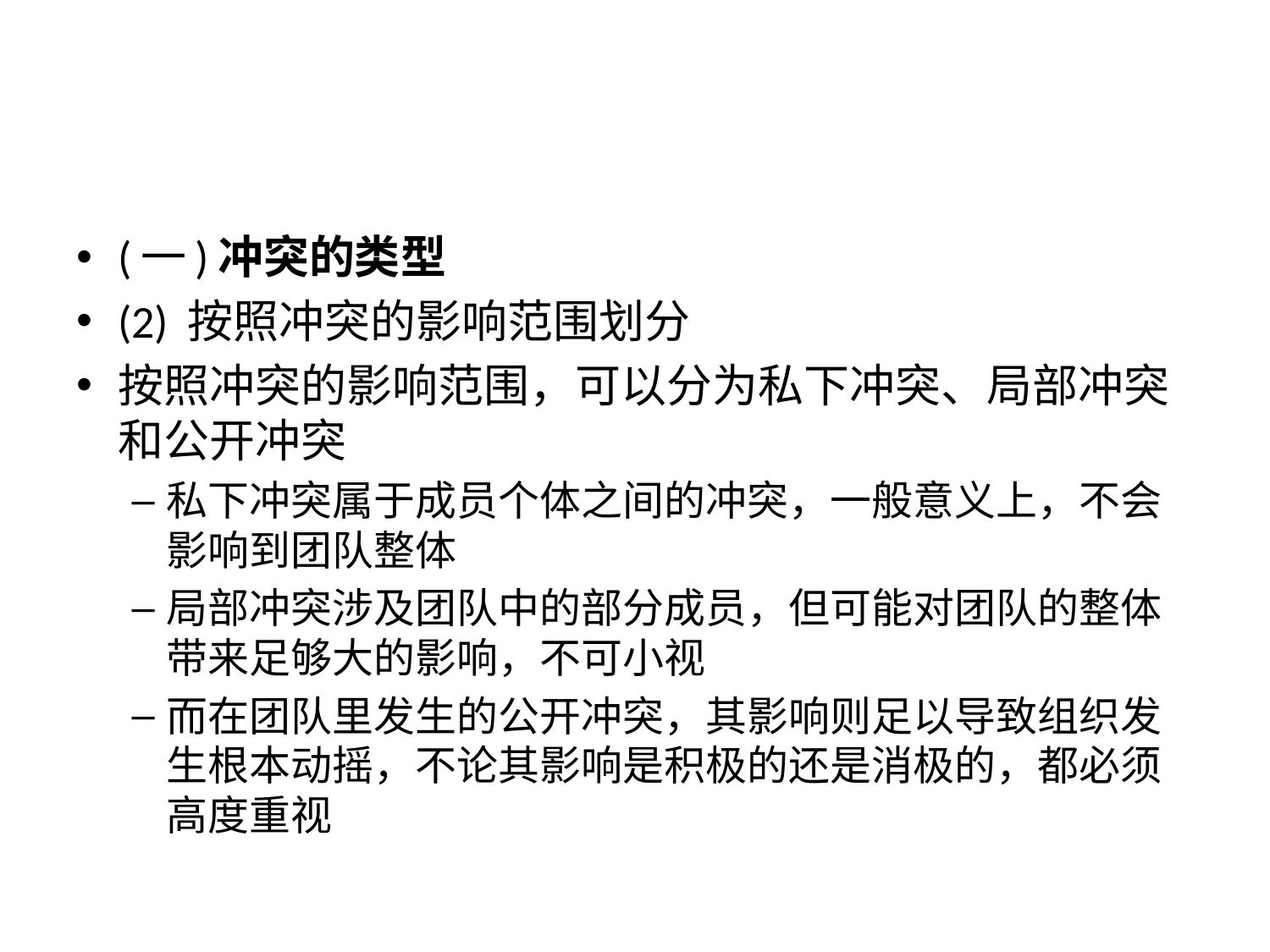

#
(一)冲突的类型
(2) 按照冲突的影响范围划分
按照冲突的影响范围，可以分为私下冲突、局部冲突和公开冲突
私下冲突属于成员个体之间的冲突，一般意义上，不会影响到团队整体
局部冲突涉及团队中的部分成员，但可能对团队的整体带来足够大的影响，不可小视
而在团队里发生的公开冲突，其影响则足以导致组织发生根本动摇，不论其影响是积极的还是消极的，都必须高度重视